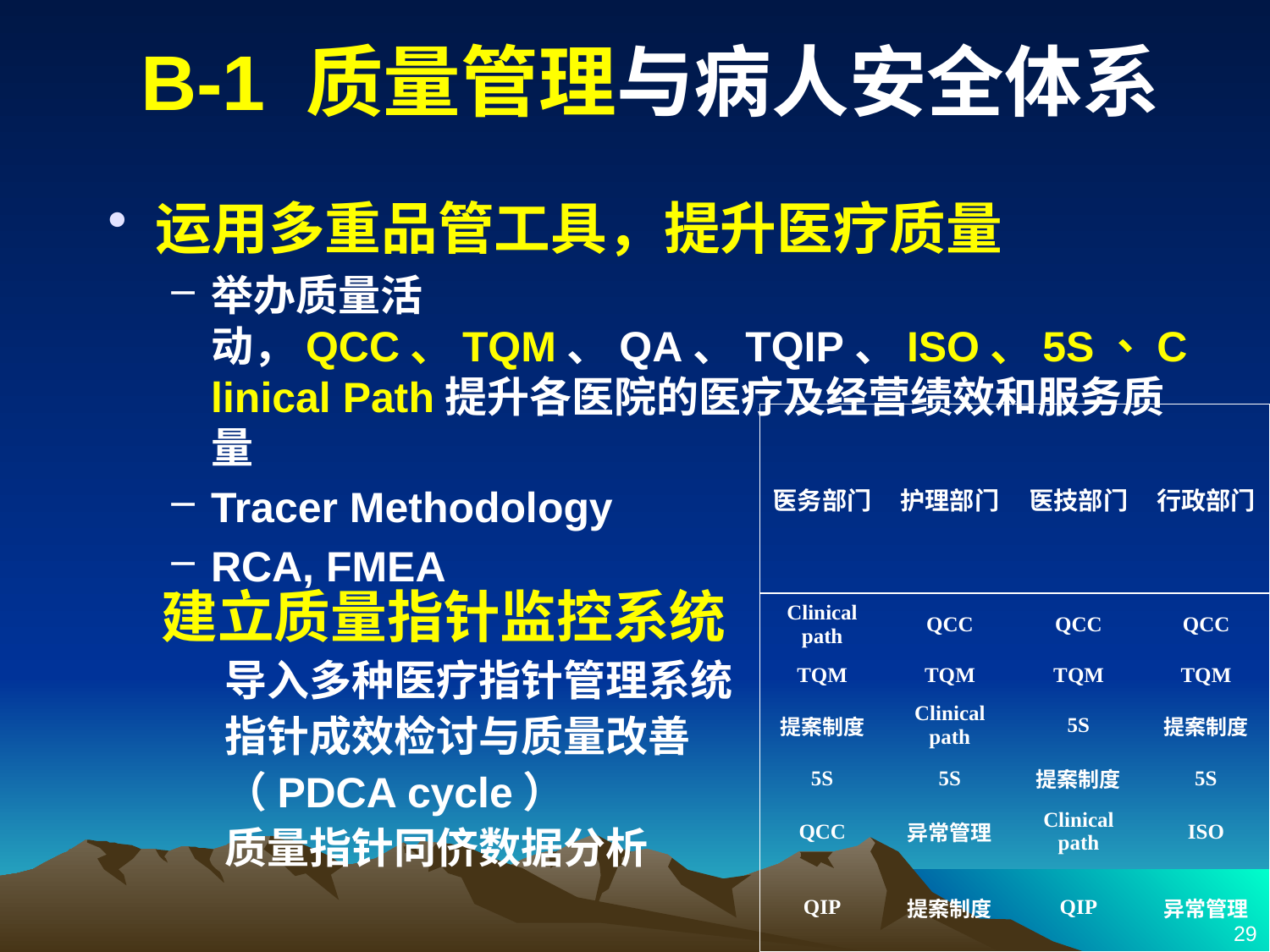

# B-1 质量管理与病人安全体系
运用多重品管工具，提升医疗质量
举办质量活动，QCC、TQM、QA、TQIP、ISO、5S、Clinical Path提升各医院的医疗及经营绩效和服务质量
Tracer Methodology
RCA, FMEA

| 医务部门 | 护理部门 | 医技部门 | 行政部门 |
| --- | --- | --- | --- |
| Clinical path | QCC | QCC | QCC |
| TQM | TQM | TQM | TQM |
| 提案制度 | Clinical path | 5S | 提案制度 |
| 5S | 5S | 提案制度 | 5S |
| QCC | 异常管理 | Clinical path | ISO |
| QIP | 提案制度 | QIP | 异常管理 |

建立质量指针监控系统
导入多种医疗指针管理系统
指针成效检讨与质量改善（PDCA cycle）
质量指针同侪数据分析
29